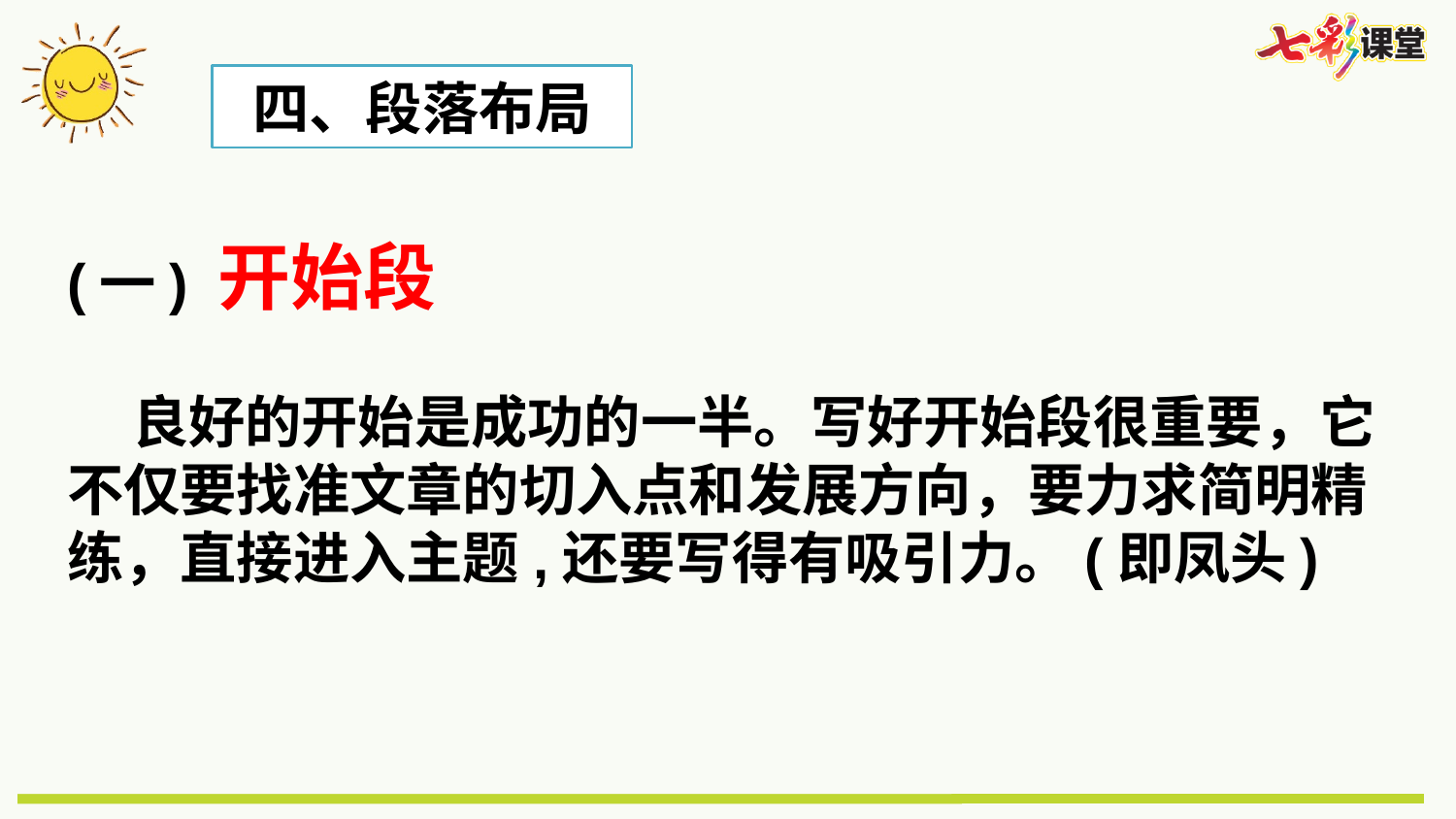

四、段落布局
(一) 开始段

    良好的开始是成功的一半。写好开始段很重要，它不仅要找准文章的切入点和发展方向，要力求简明精练，直接进入主题,还要写得有吸引力。(即凤头)